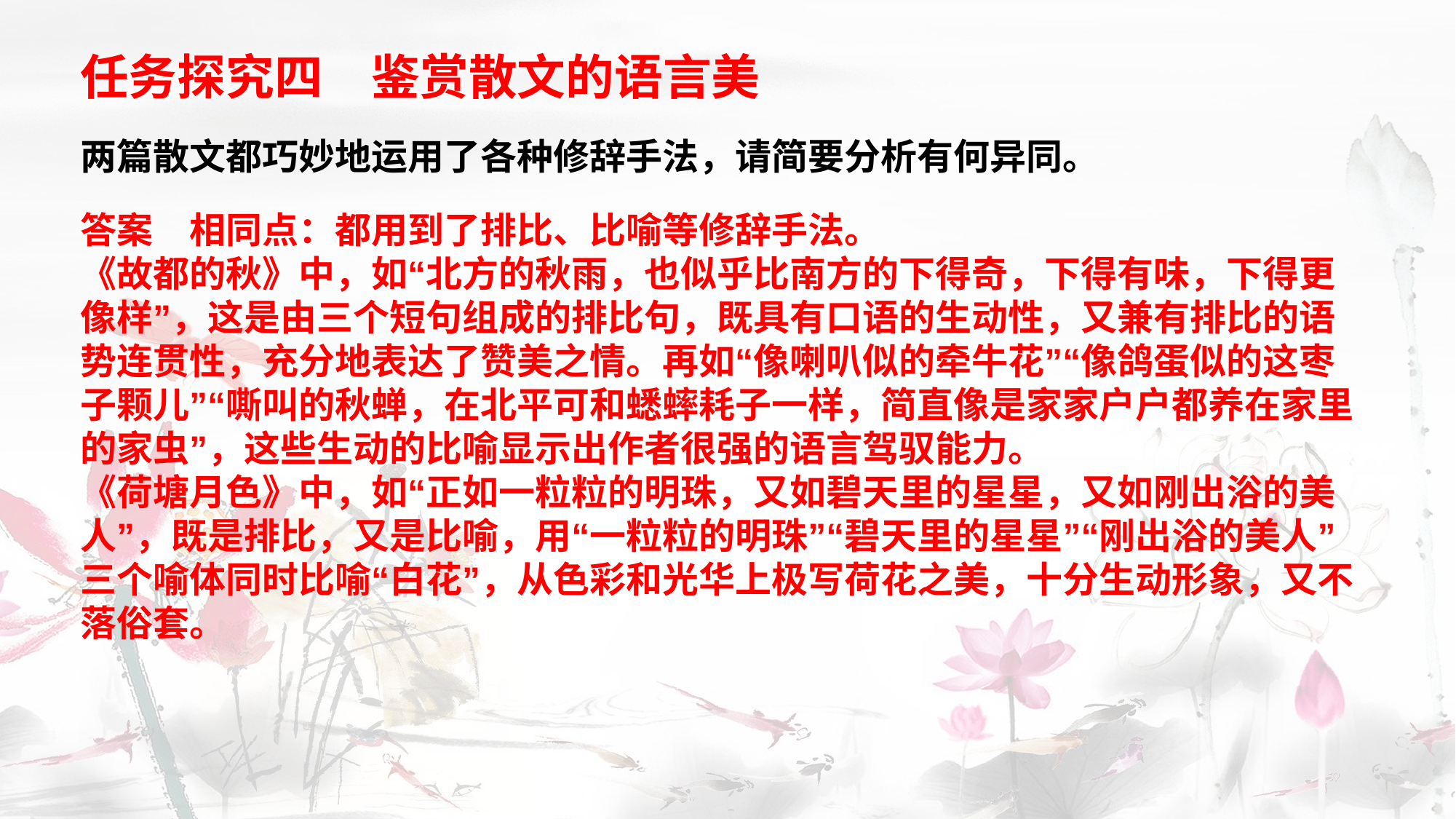

任务探究四　鉴赏散文的语言美
两篇散文都巧妙地运用了各种修辞手法，请简要分析有何异同。
答案　相同点：都用到了排比、比喻等修辞手法。
《故都的秋》中，如“北方的秋雨，也似乎比南方的下得奇，下得有味，下得更像样”，这是由三个短句组成的排比句，既具有口语的生动性，又兼有排比的语势连贯性，充分地表达了赞美之情。再如“像喇叭似的牵牛花”“像鸽蛋似的这枣子颗儿”“嘶叫的秋蝉，在北平可和蟋蟀耗子一样，简直像是家家户户都养在家里的家虫”，这些生动的比喻显示出作者很强的语言驾驭能力。
《荷塘月色》中，如“正如一粒粒的明珠，又如碧天里的星星，又如刚出浴的美人”，既是排比，又是比喻，用“一粒粒的明珠”“碧天里的星星”“刚出浴的美人”三个喻体同时比喻“白花”，从色彩和光华上极写荷花之美，十分生动形象，又不落俗套。